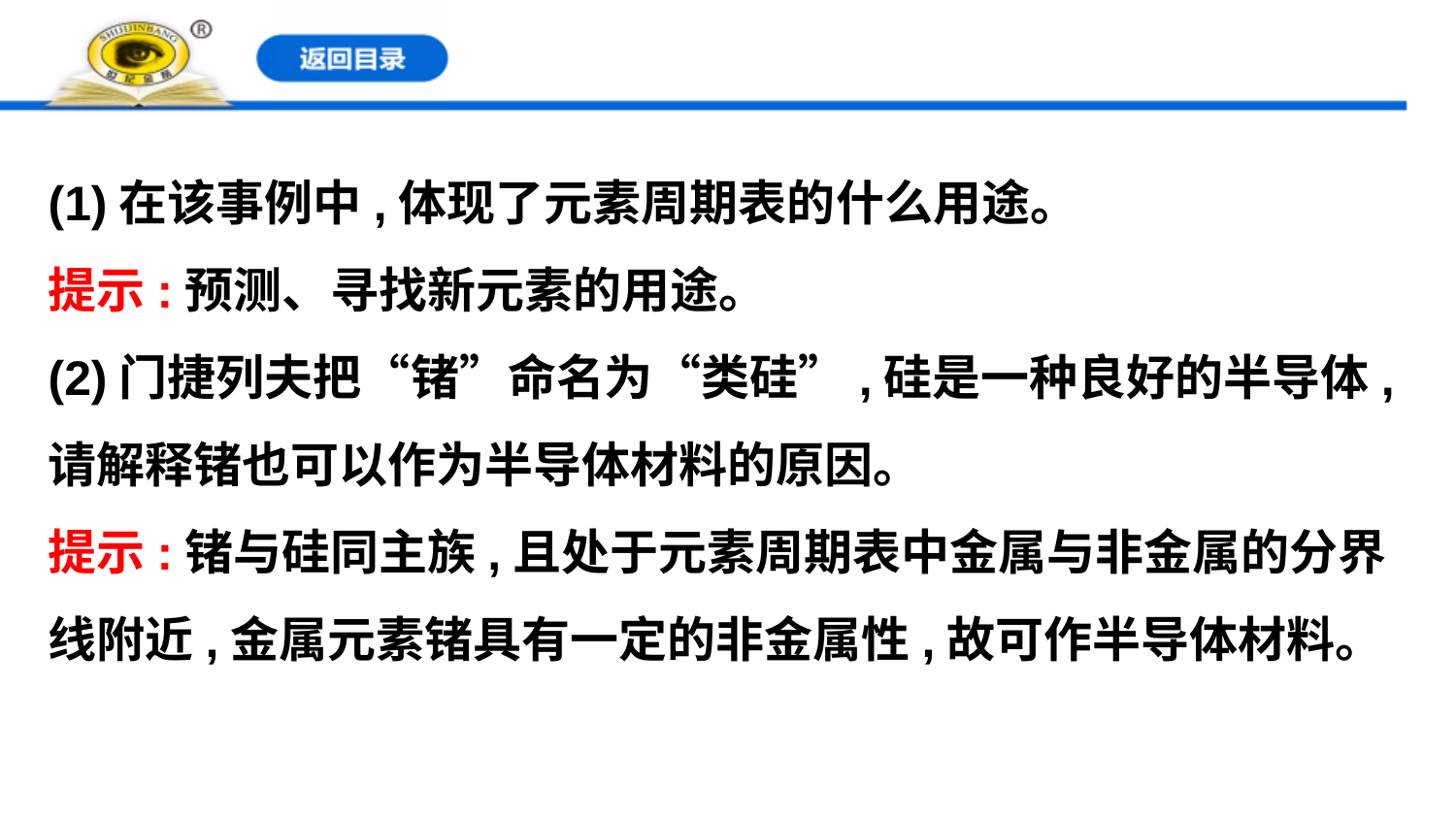

(1)在该事例中,体现了元素周期表的什么用途。
提示:预测、寻找新元素的用途。
(2)门捷列夫把“锗”命名为“类硅”,硅是一种良好的半导体,请解释锗也可以作为半导体材料的原因。
提示:锗与硅同主族,且处于元素周期表中金属与非金属的分界线附近,金属元素锗具有一定的非金属性,故可作半导体材料。